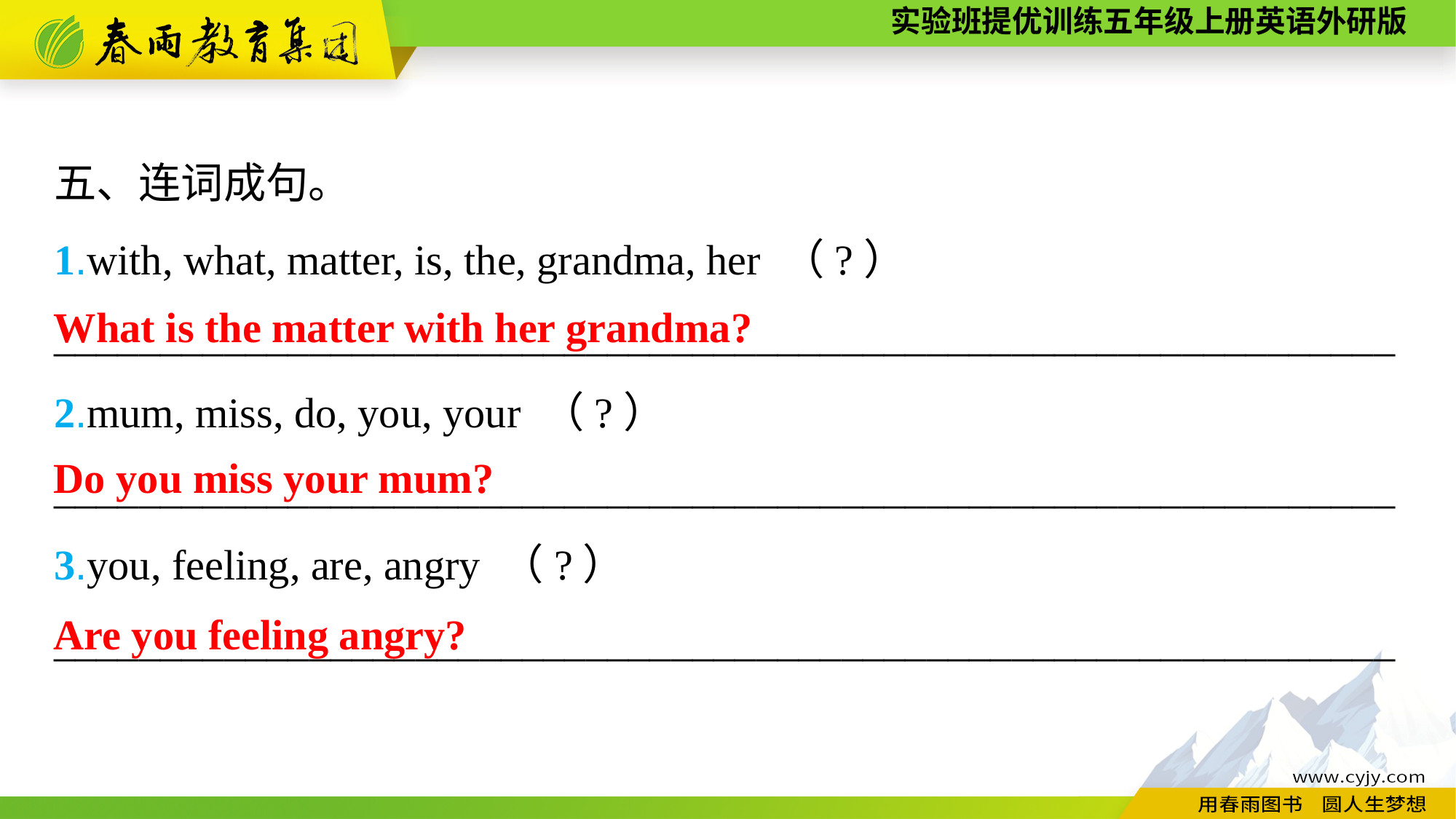

五、连词成句。
1.with, what, matter, is, the, grandma, her （?）
_______________________________________________________________
2.mum, miss, do, you, your （?）
_______________________________________________________________
3.you, feeling, are, angry （?）
_______________________________________________________________
What is the matter with her grandma?
Do you miss your mum?
Are you feeling angry?